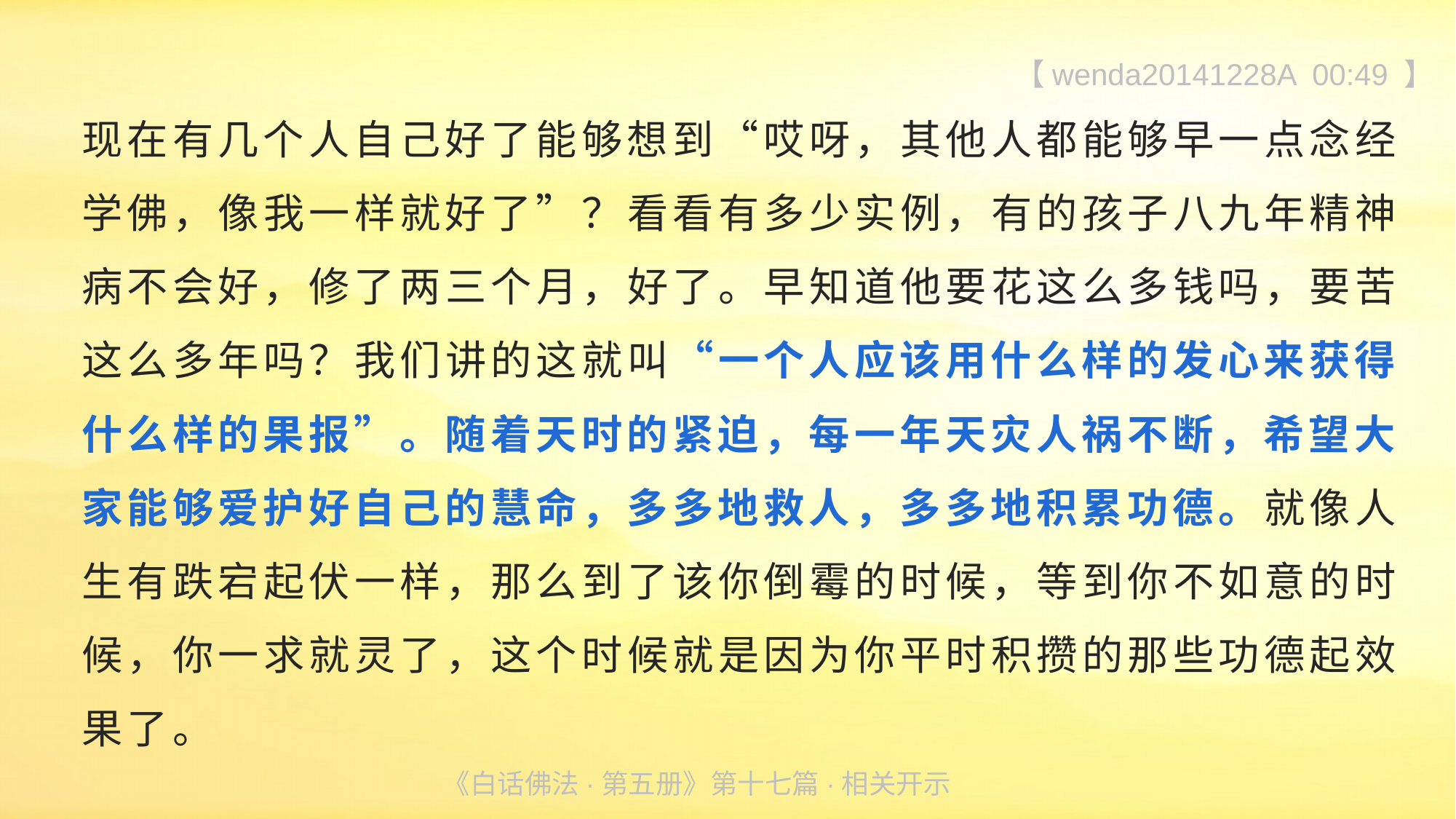

【wenda20141228A  00:49 】
现在有几个人自己好了能够想到“哎呀，其他人都能够早一点念经学佛，像我一样就好了”？看看有多少实例，有的孩子八九年精神病不会好，修了两三个月，好了。早知道他要花这么多钱吗，要苦这么多年吗？我们讲的这就叫“一个人应该用什么样的发心来获得什么样的果报”。随着天时的紧迫，每一年天灾人祸不断，希望大家能够爱护好自己的慧命，多多地救人，多多地积累功德。就像人生有跌宕起伏一样，那么到了该你倒霉的时候，等到你不如意的时候，你一求就灵了，这个时候就是因为你平时积攒的那些功德起效果了。
《白话佛法·第五册》第十七篇·相关开示